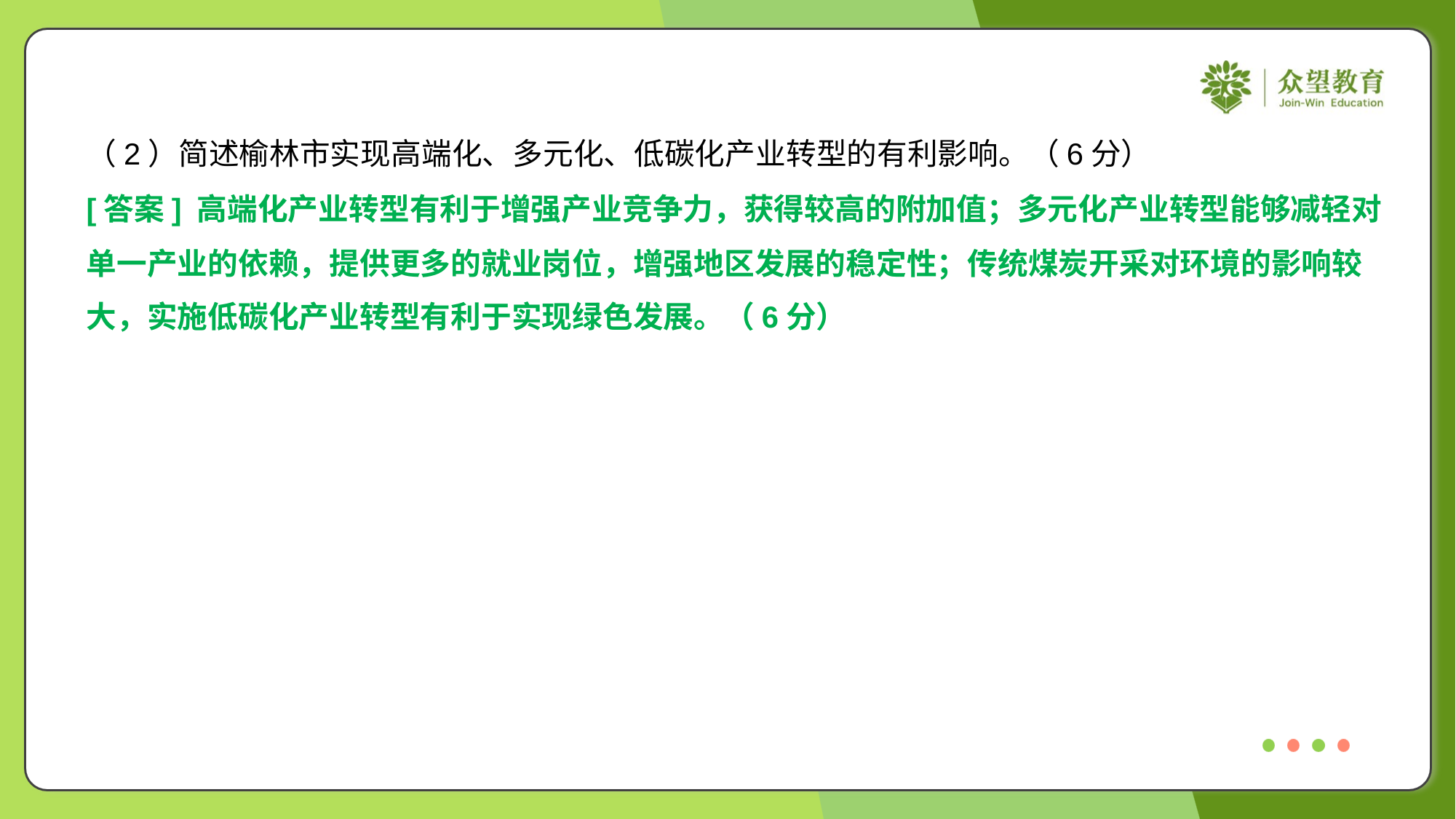

（2）简述榆林市实现高端化、多元化、低碳化产业转型的有利影响。（6分）
[答案] 高端化产业转型有利于增强产业竞争力，获得较高的附加值；多元化产业转型能够减轻对
单一产业的依赖，提供更多的就业岗位，增强地区发展的稳定性；传统煤炭开采对环境的影响较
大，实施低碳化产业转型有利于实现绿色发展。（6分）